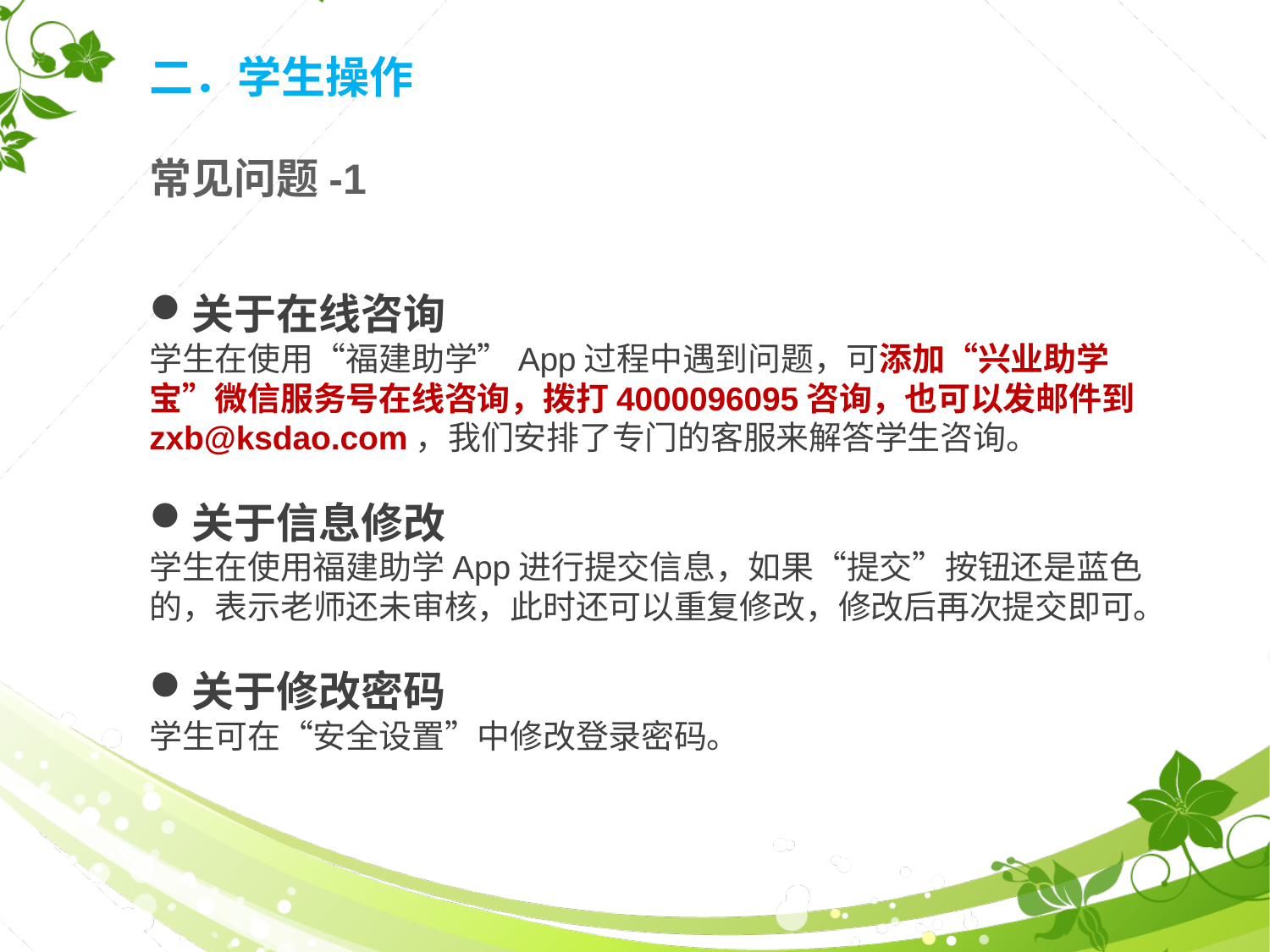

二．学生操作
常见问题-1

关于在线咨询
学生在使用“福建助学”App过程中遇到问题，可添加“兴业助学宝”微信服务号在线咨询，拨打4000096095咨询，也可以发邮件到zxb@ksdao.com，我们安排了专门的客服来解答学生咨询。

关于信息修改
学生在使用福建助学App进行提交信息，如果“提交”按钮还是蓝色的，表示老师还未审核，此时还可以重复修改，修改后再次提交即可。

关于修改密码
学生可在“安全设置”中修改登录密码。